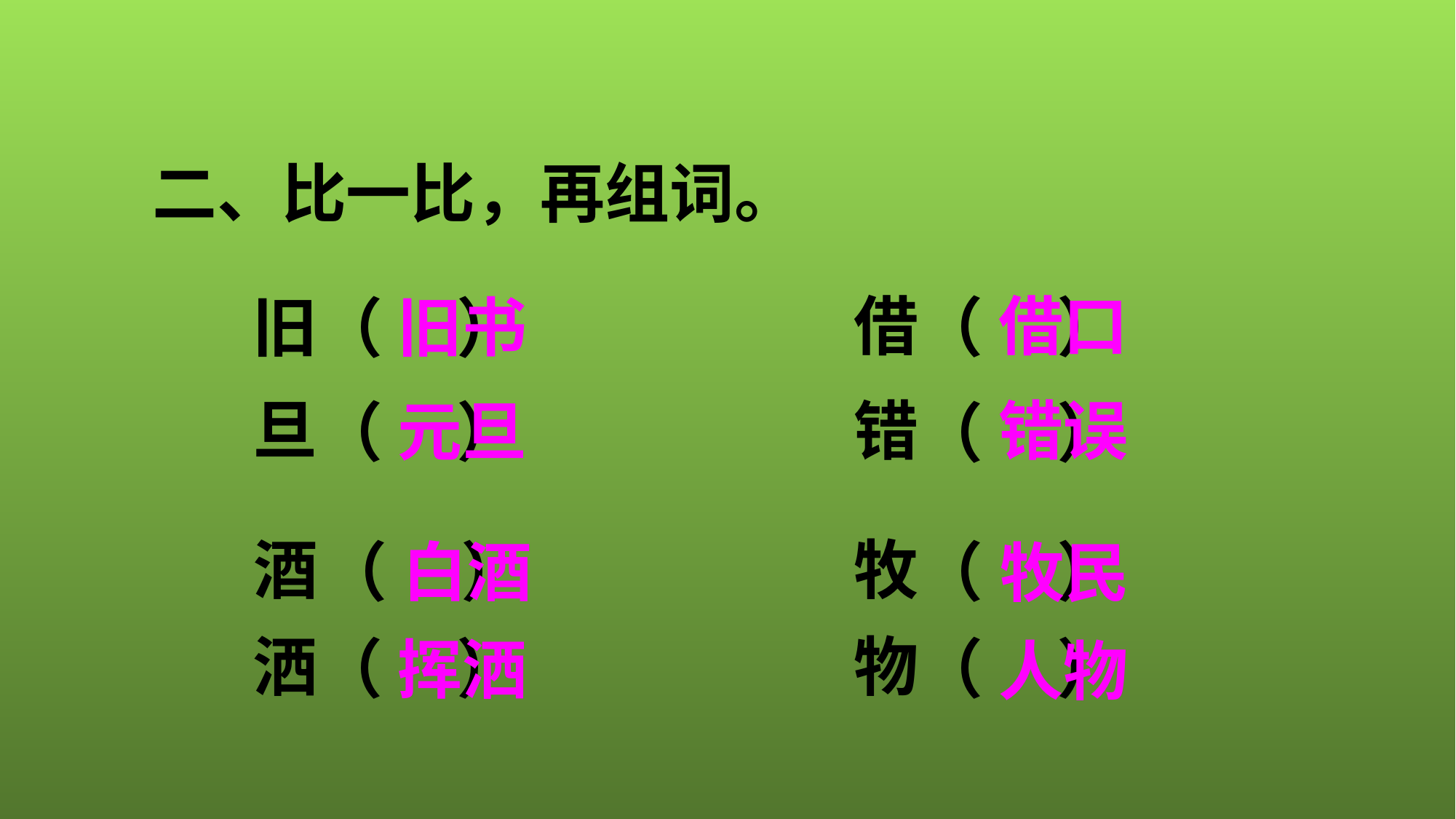

二、比一比，再组词。
借
借口
旧
旧书
（     ）
（     ）
旦
错
错误
元旦
（     ）
（     ）
酒
牧
（     ）
（     ）
白酒
牧民
洒
物
（     ）
（     ）
挥洒
人物